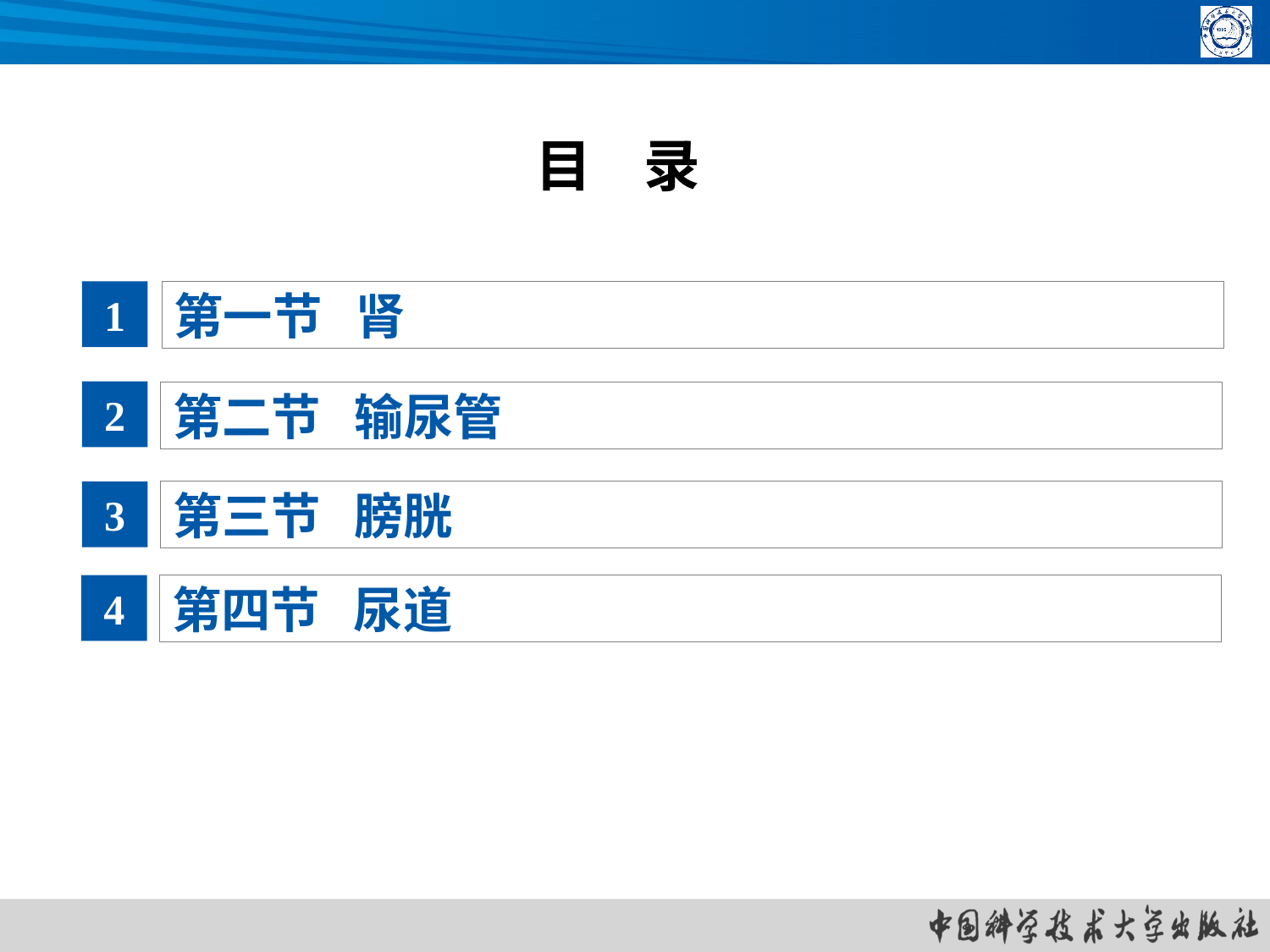

# 目    录
1
第一节   肾
2
第二节   输尿管
3
第三节   膀胱
4
第四节   尿道